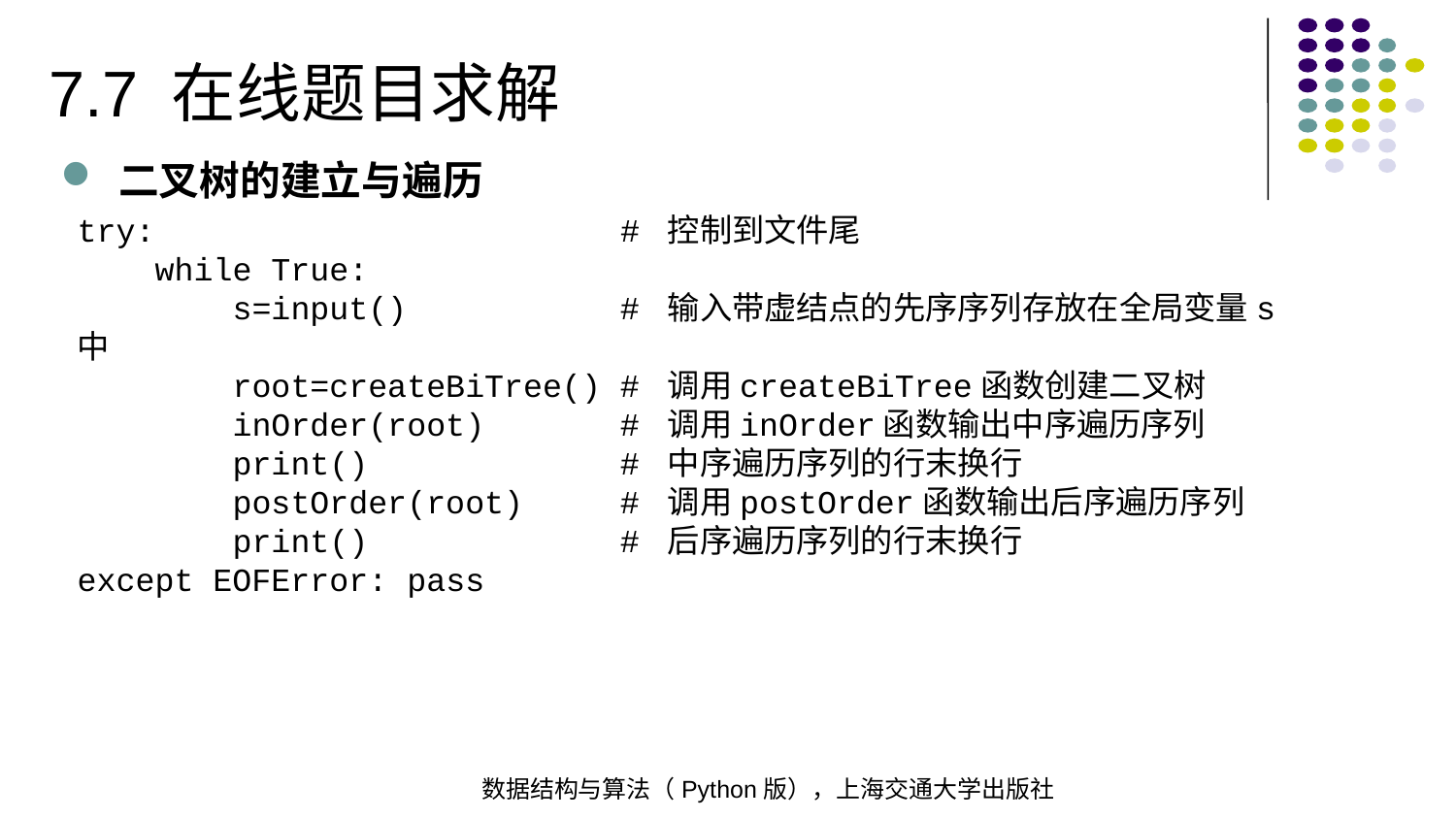

7.7 在线题目求解
二叉树的建立与遍历
try:                        # 控制到文件尾
    while True:
        s=input()           # 输入带虚结点的先序序列存放在全局变量s中
        root=createBiTree() # 调用createBiTree函数创建二叉树
        inOrder(root)       # 调用inOrder函数输出中序遍历序列
        print()             # 中序遍历序列的行末换行
        postOrder(root)     # 调用postOrder函数输出后序遍历序列
        print()             # 后序遍历序列的行末换行
except EOFError: pass